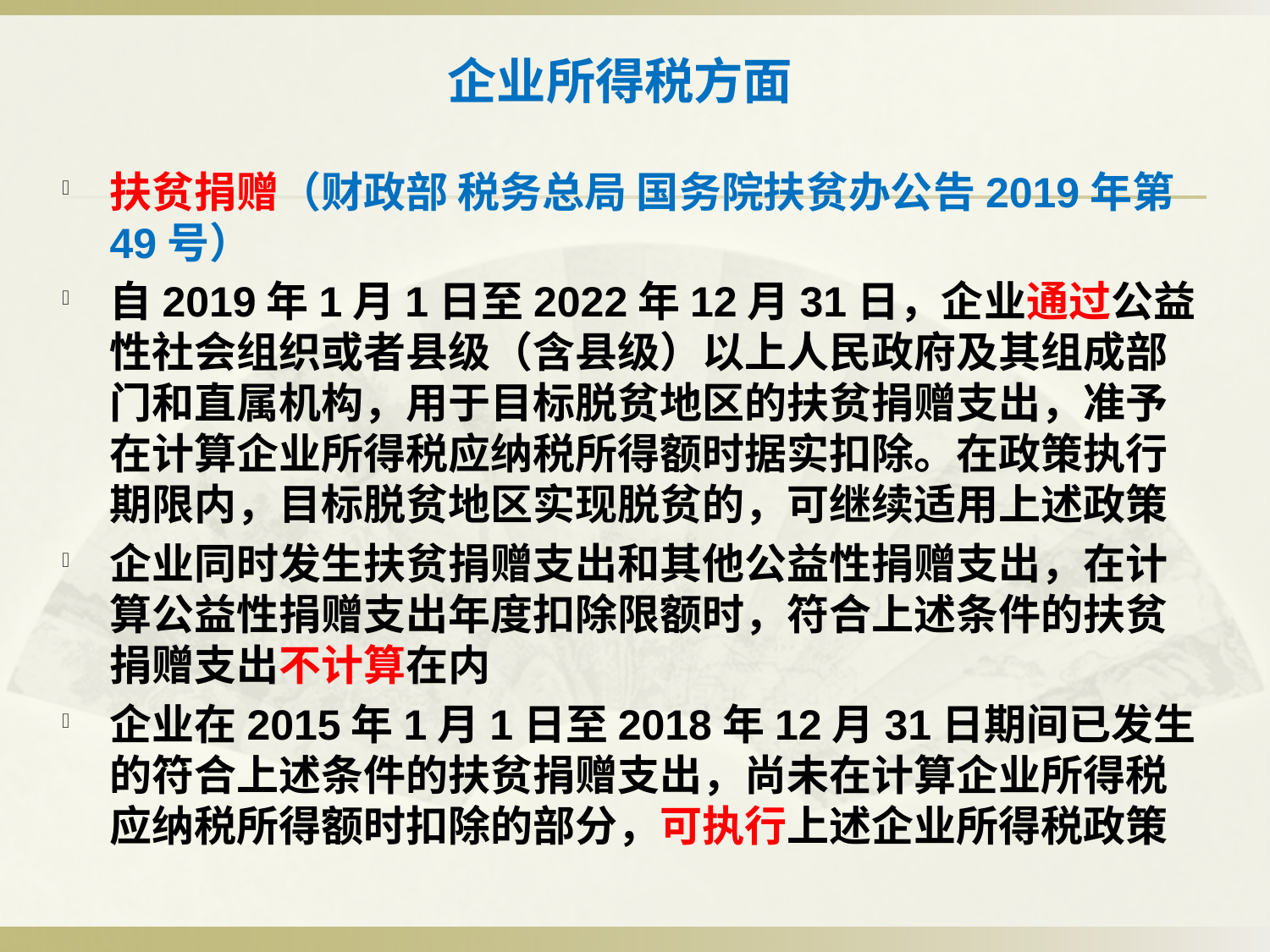

# 企业所得税方面
扶贫捐赠（财政部 税务总局 国务院扶贫办公告2019年第49号）
自2019年1月1日至2022年12月31日，企业通过公益性社会组织或者县级（含县级）以上人民政府及其组成部门和直属机构，用于目标脱贫地区的扶贫捐赠支出，准予在计算企业所得税应纳税所得额时据实扣除。在政策执行期限内，目标脱贫地区实现脱贫的，可继续适用上述政策
企业同时发生扶贫捐赠支出和其他公益性捐赠支出，在计算公益性捐赠支出年度扣除限额时，符合上述条件的扶贫捐赠支出不计算在内
企业在2015年1月1日至2018年12月31日期间已发生的符合上述条件的扶贫捐赠支出，尚未在计算企业所得税应纳税所得额时扣除的部分，可执行上述企业所得税政策